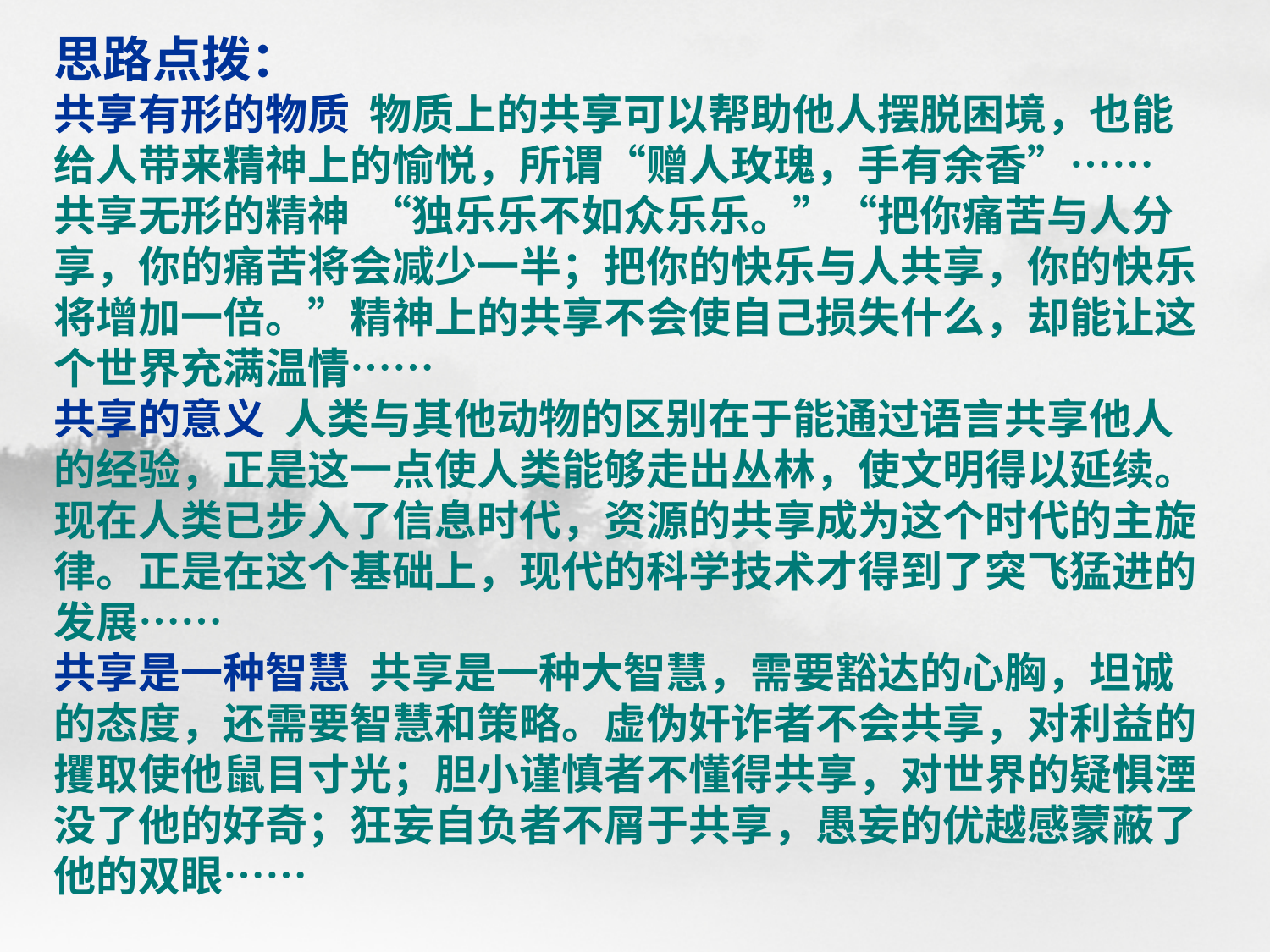

# 思路点拨： 共享有形的物质  物质上的共享可以帮助他人摆脱困境，也能给人带来精神上的愉悦，所谓“赠人玫瑰，手有余香”…… 共享无形的精神  “独乐乐不如众乐乐。”“把你痛苦与人分享，你的痛苦将会减少一半；把你的快乐与人共享，你的快乐将增加一倍。”精神上的共享不会使自己损失什么，却能让这个世界充满温情…… 共享的意义  人类与其他动物的区别在于能通过语言共享他人的经验，正是这一点使人类能够走出丛林，使文明得以延续。现在人类已步入了信息时代，资源的共享成为这个时代的主旋律。正是在这个基础上，现代的科学技术才得到了突飞猛进的发展…… 共享是一种智慧  共享是一种大智慧，需要豁达的心胸，坦诚的态度，还需要智慧和策略。虚伪奸诈者不会共享，对利益的攫取使他鼠目寸光；胆小谨慎者不懂得共享，对世界的疑惧湮没了他的好奇；狂妄自负者不屑于共享，愚妄的优越感蒙蔽了他的双眼……